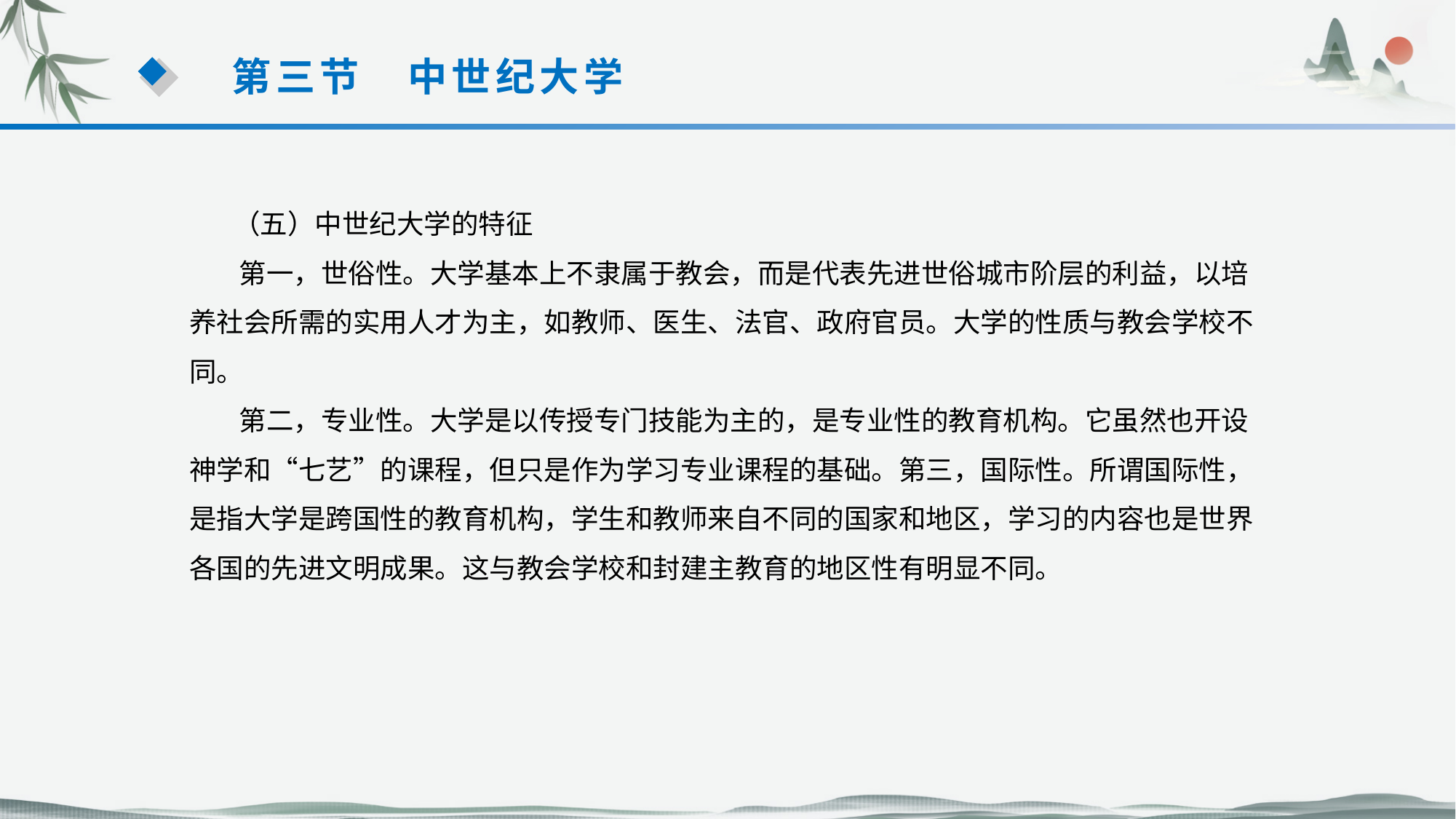

第三节　中世纪大学

      （五）中世纪大学的特征
       第一，世俗性。大学基本上不隶属于教会，而是代表先进世俗城市阶层的利益，以培养社会所需的实用人才为主，如教师、医生、法官、政府官员。大学的性质与教会学校不同。
       第二，专业性。大学是以传授专门技能为主的，是专业性的教育机构。它虽然也开设神学和“七艺”的课程，但只是作为学习专业课程的基础。第三，国际性。所谓国际性，是指大学是跨国性的教育机构，学生和教师来自不同的国家和地区，学习的内容也是世界各国的先进文明成果。这与教会学校和封建主教育的地区性有明显不同。